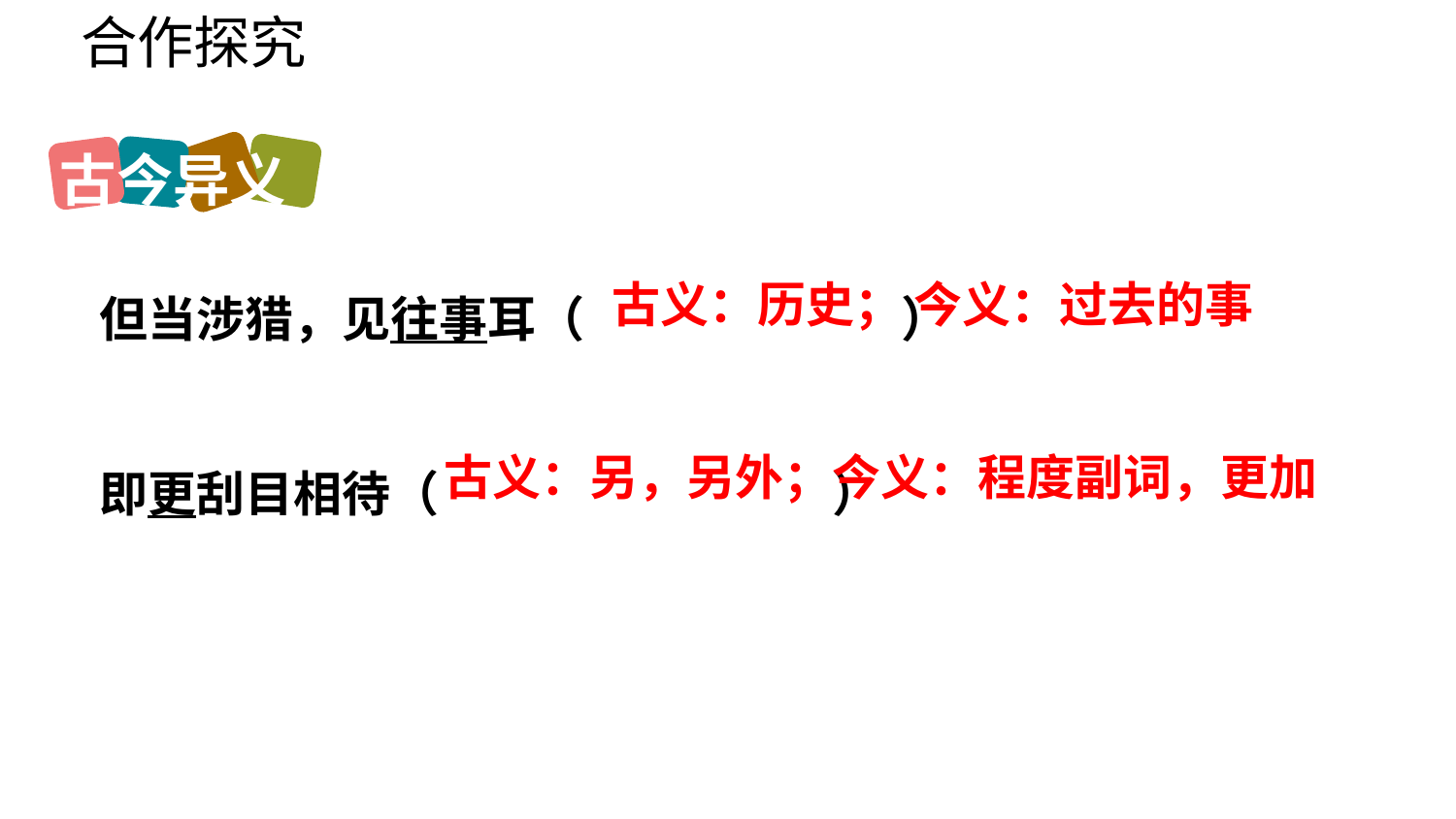

合作探究
古今异义

但当涉猎，见往事耳（                             ）

即更刮目相待（                                    ）

古义：历史； 今义：过去的事
古义：另，另外；今义：程度副词，更加